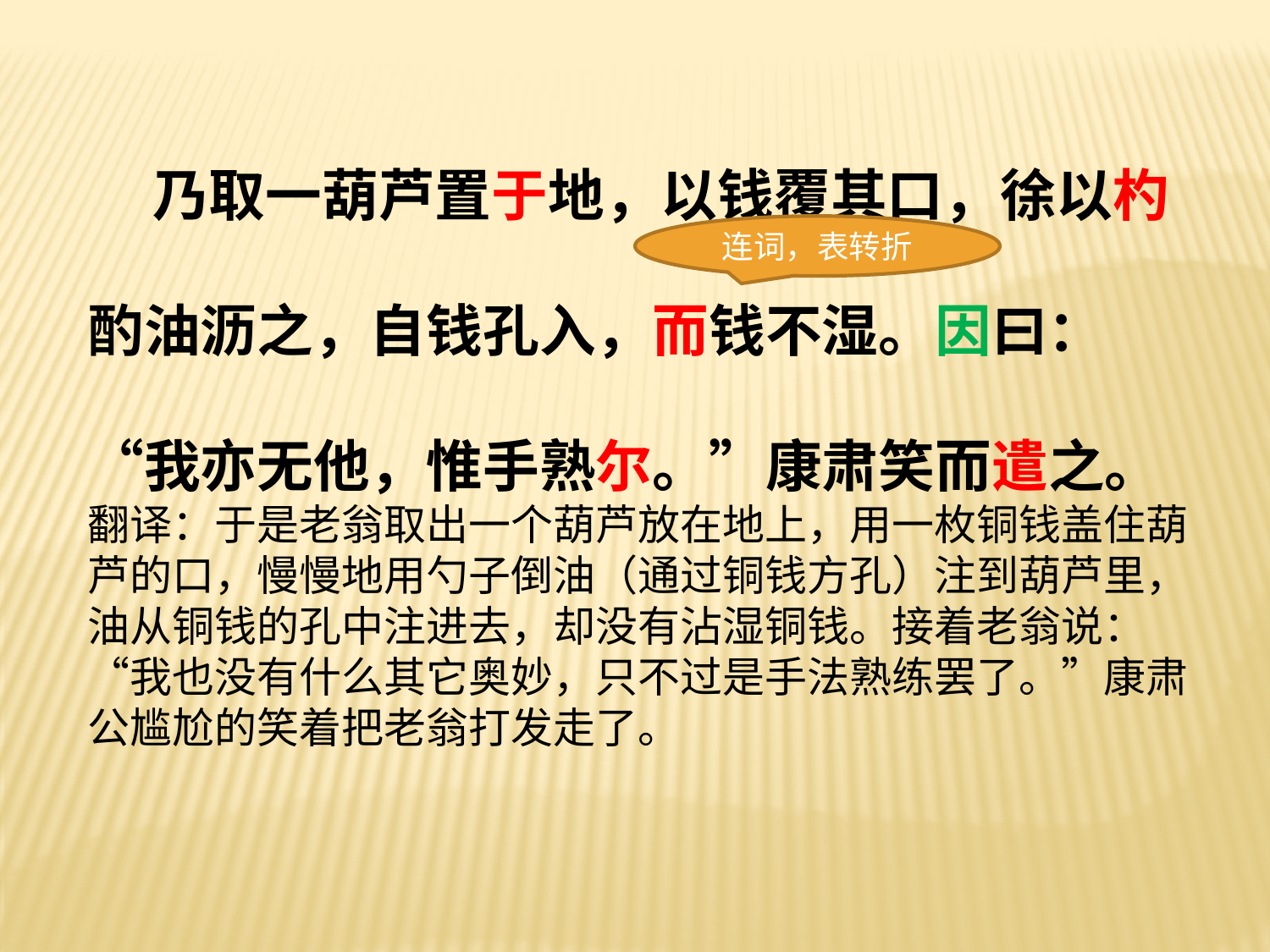

乃取一葫芦置于地，以钱覆其口，徐以杓酌油沥之，自钱孔入，而钱不湿。因曰：“我亦无他，惟手熟尔。”康肃笑而遣之。
翻译：于是老翁取出一个葫芦放在地上，用一枚铜钱盖住葫芦的口，慢慢地用勺子倒油（通过铜钱方孔）注到葫芦里，油从铜钱的孔中注进去，却没有沾湿铜钱。接着老翁说：“我也没有什么其它奥妙，只不过是手法熟练罢了。”康肃公尴尬的笑着把老翁打发走了。
连词，表转折